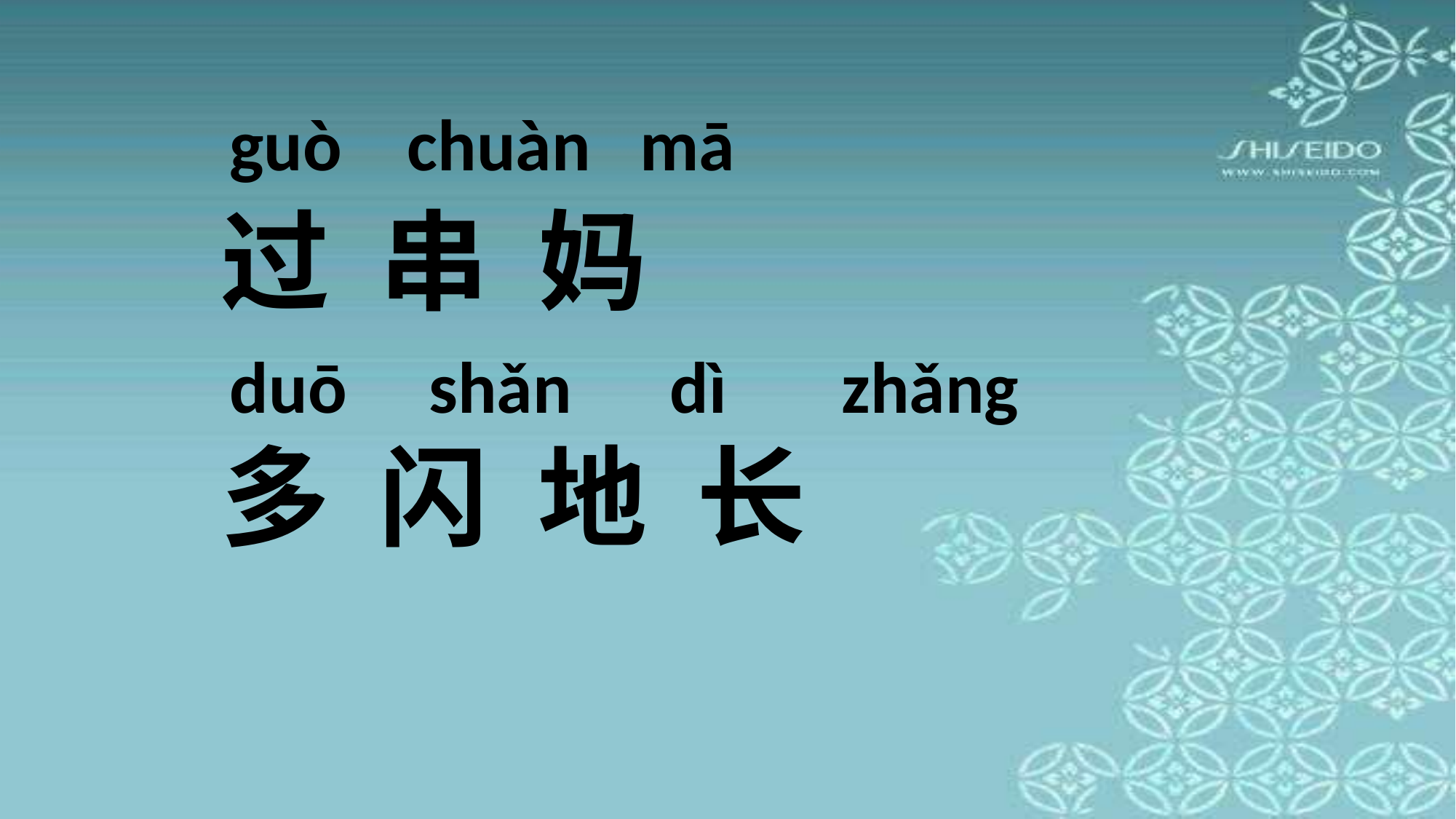

guò    chuàn   mā
# 过  串  妈 多  闪  地  长
duō     shǎn      dì       zhǎng